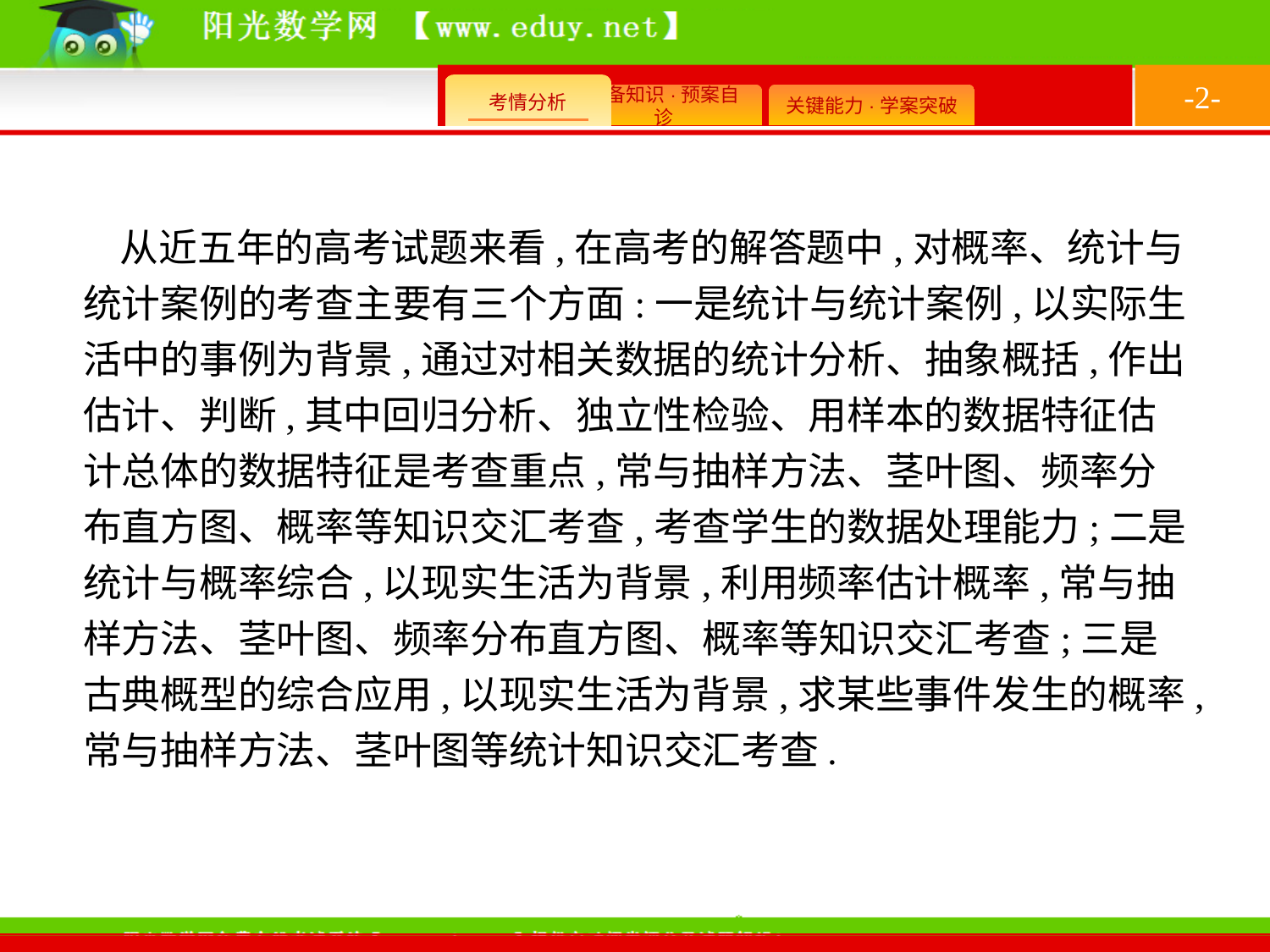

-2-
从近五年的高考试题来看,在高考的解答题中,对概率、统计与统计案例的考查主要有三个方面:一是统计与统计案例,以实际生活中的事例为背景,通过对相关数据的统计分析、抽象概括,作出估计、判断,其中回归分析、独立性检验、用样本的数据特征估计总体的数据特征是考查重点,常与抽样方法、茎叶图、频率分布直方图、概率等知识交汇考查,考查学生的数据处理能力;二是统计与概率综合,以现实生活为背景,利用频率估计概率,常与抽样方法、茎叶图、频率分布直方图、概率等知识交汇考查;三是古典概型的综合应用,以现实生活为背景,求某些事件发生的概率,常与抽样方法、茎叶图等统计知识交汇考查.